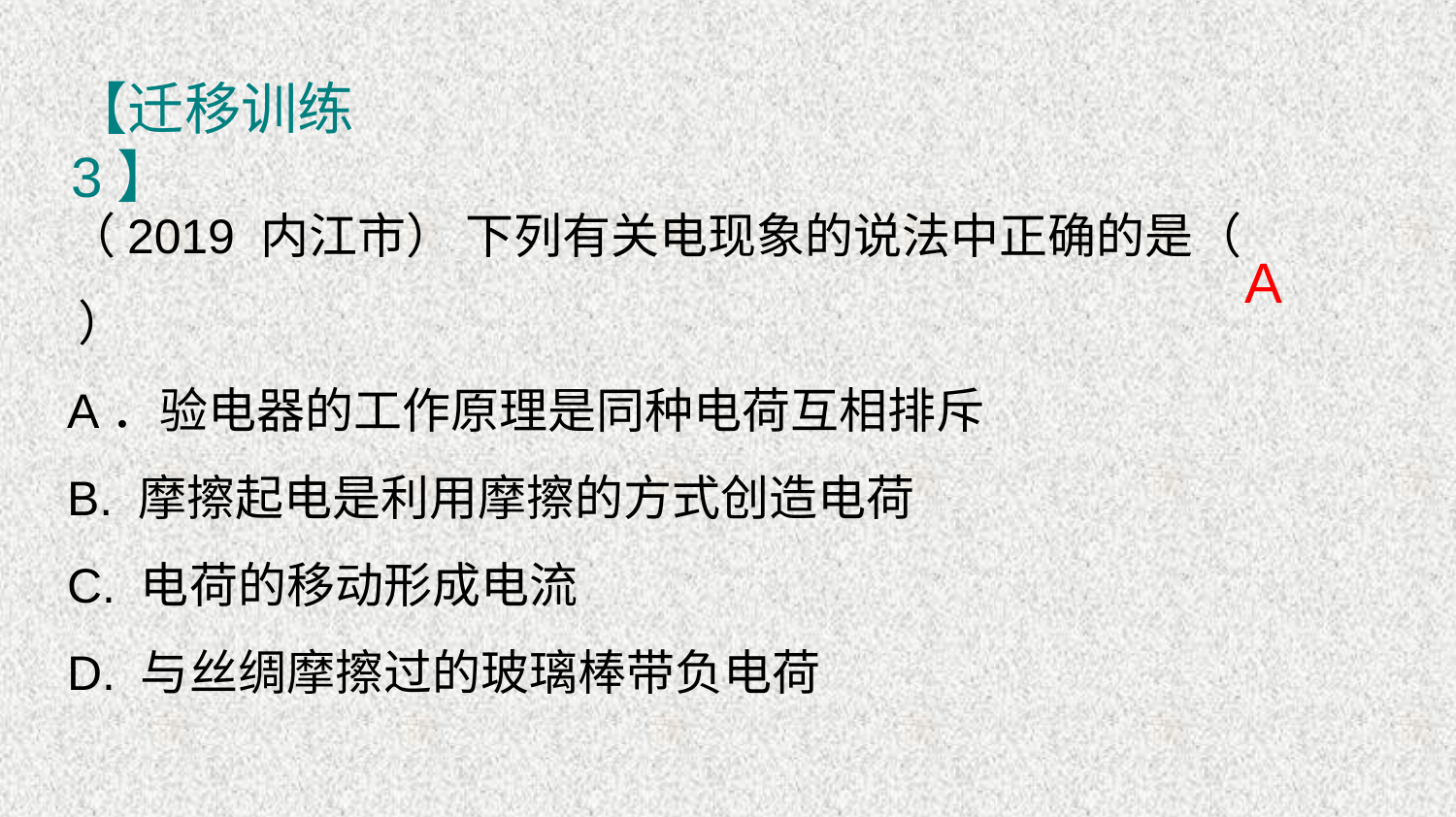

【迁移训练3】
 A
（2019 内江市） 下列有关电现象的说法中正确的是（     ）
A．验电器的工作原理是同种电荷互相排斥
B. 摩擦起电是利用摩擦的方式创造电荷
C. 电荷的移动形成电流
D. 与丝绸摩擦过的玻璃棒带负电荷